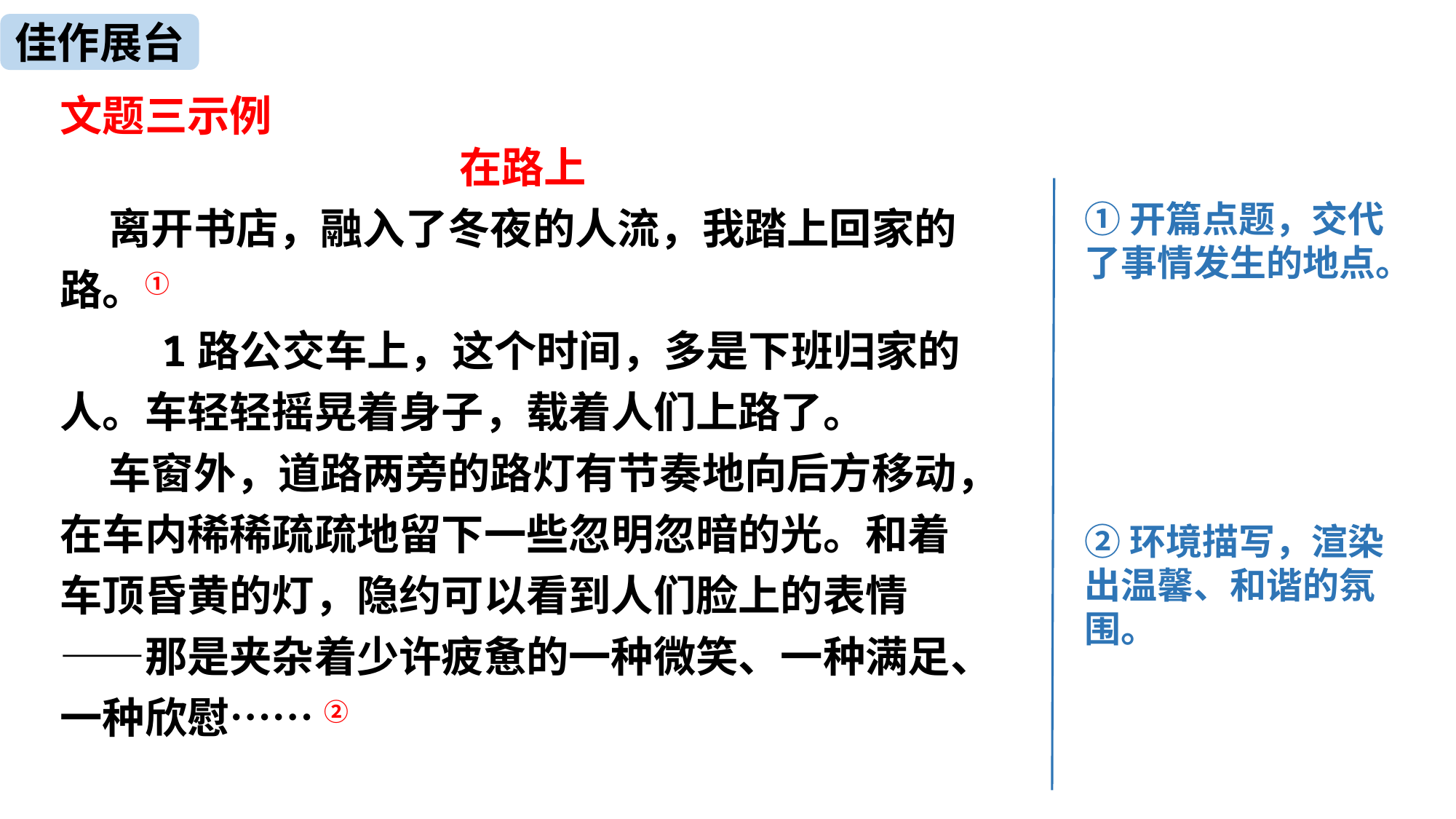

佳作展台
文题三示例
 在路上
    离开书店，融入了冬夜的人流，我踏上回家的路。①
    1路公交车上，这个时间，多是下班归家的人。车轻轻摇晃着身子，载着人们上路了。
    车窗外，道路两旁的路灯有节奏地向后方移动，在车内稀稀疏疏地留下一些忽明忽暗的光。和着车顶昏黄的灯，隐约可以看到人们脸上的表情——那是夹杂着少许疲惫的一种微笑、一种满足、一种欣慰…… ②
①开篇点题，交代了事情发生的地点。
②环境描写，渲染出温馨、和谐的氛围。